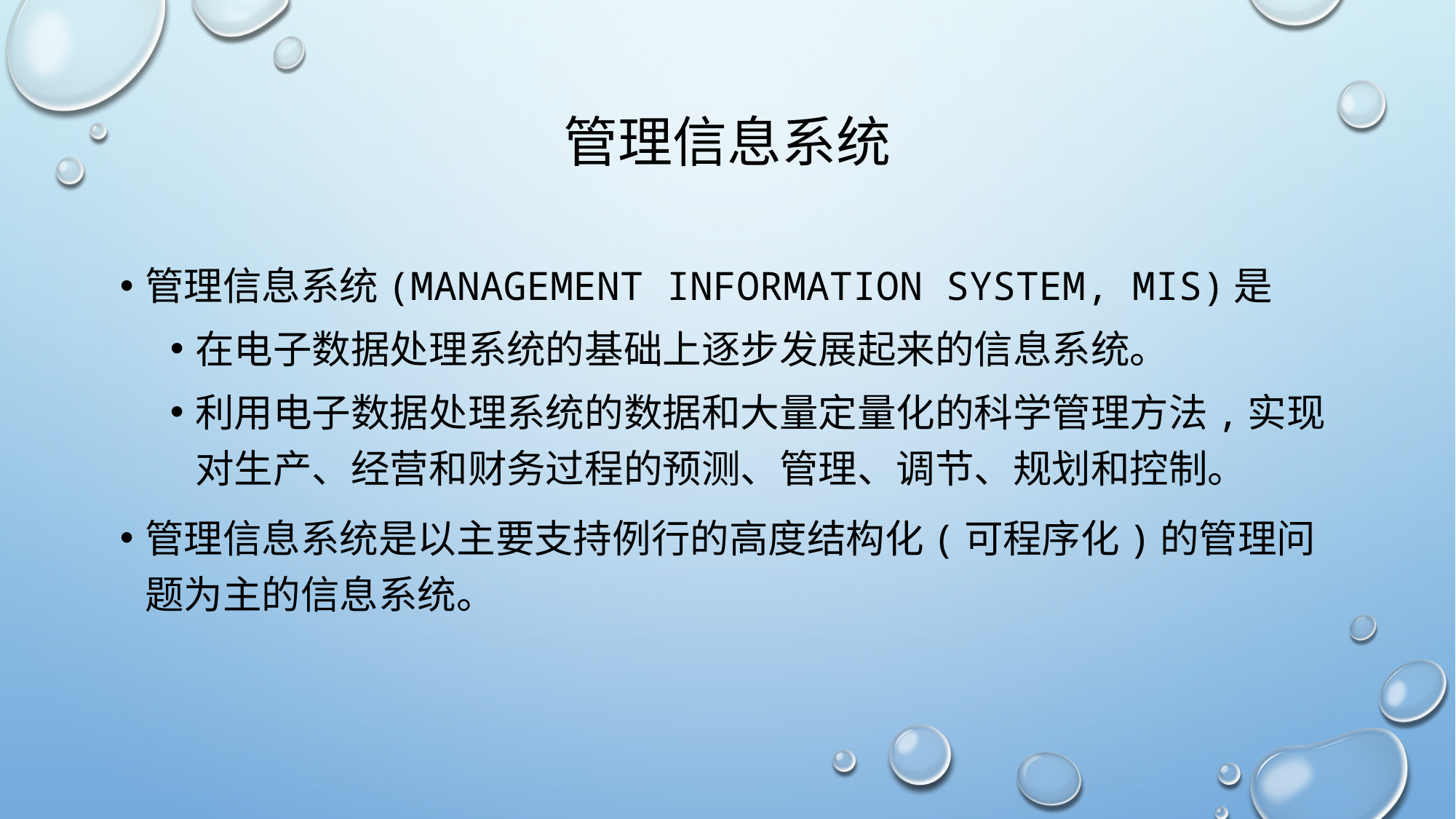

# 管理信息系统
管理信息系统(management information system, MIS)是
在电子数据处理系统的基础上逐步发展起来的信息系统。
利用电子数据处理系统的数据和大量定量化的科学管理方法,实现对生产、经营和财务过程的预测、管理、调节、规划和控制。
管理信息系统是以主要支持例行的高度结构化(可程序化)的管理问题为主的信息系统。